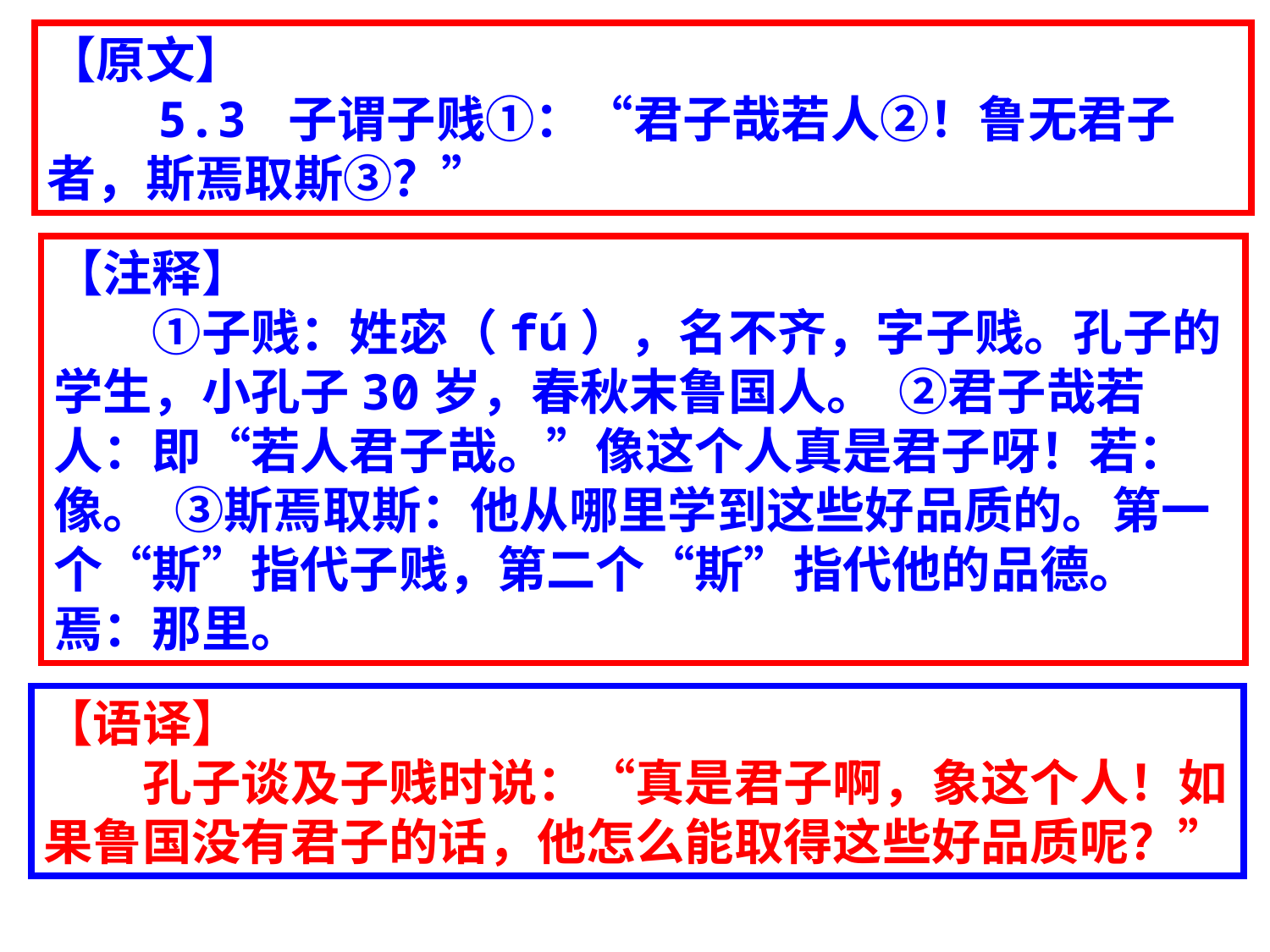

【原文】
　　5.3 子谓子贱①：“君子哉若人②！鲁无君子者，斯焉取斯③？”
【注释】
　　①子贱：姓宓（fú），名不齐，字子贱。孔子的学生，小孔子30岁，春秋末鲁国人。  ②君子哉若人：即“若人君子哉。”像这个人真是君子呀！若：像。  ③斯焉取斯：他从哪里学到这些好品质的。第一个“斯”指代子贱，第二个“斯”指代他的品德。焉：那里。
【语译】
　　孔子谈及子贱时说：“真是君子啊，象这个人！如果鲁国没有君子的话，他怎么能取得这些好品质呢？”